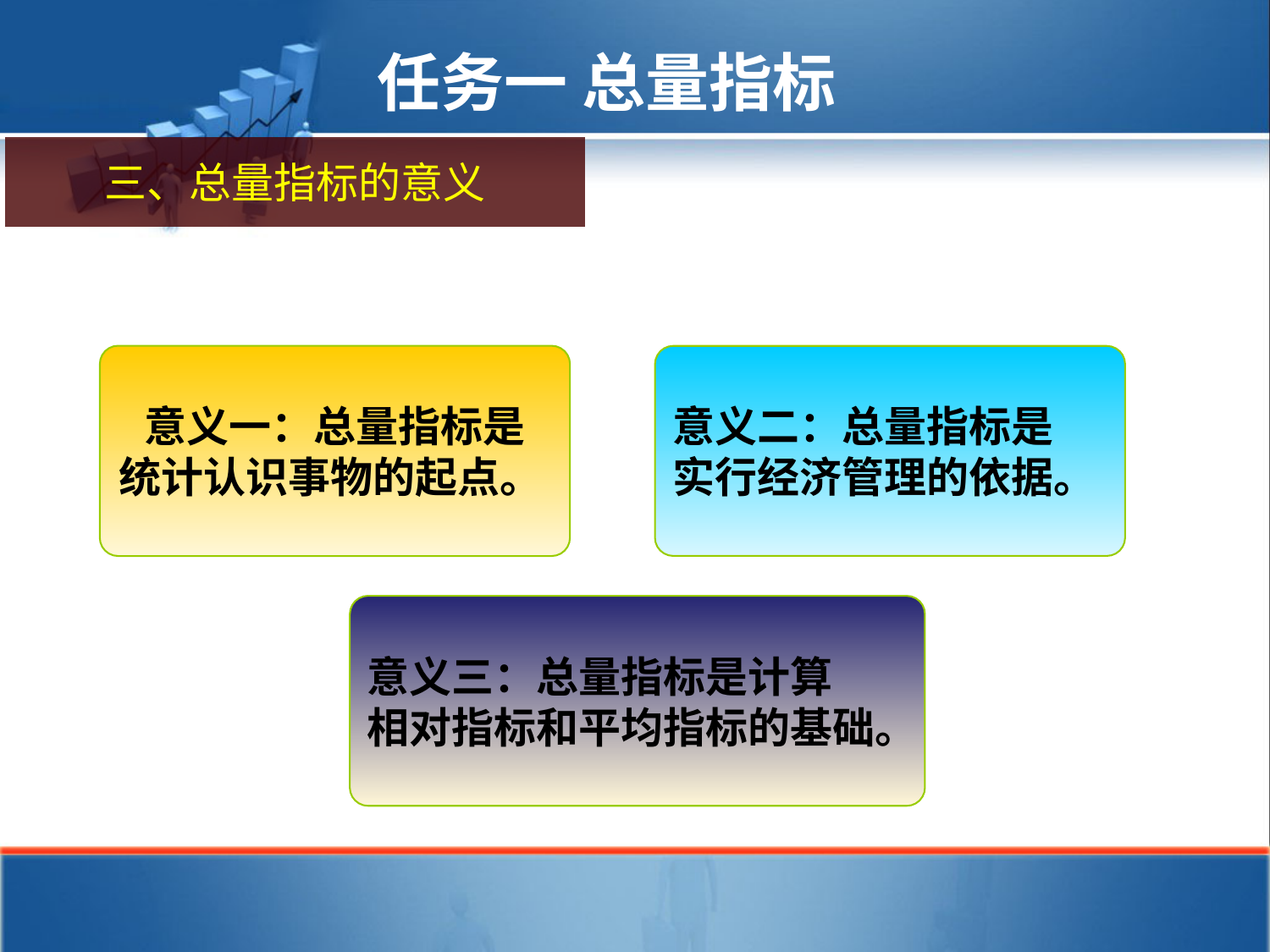

任务一 总量指标
三、总量指标的意义
意义一：总量指标是
统计认识事物的起点。
意义二：总量指标是
实行经济管理的依据。

意义三：总量指标是计算
相对指标和平均指标的基础。